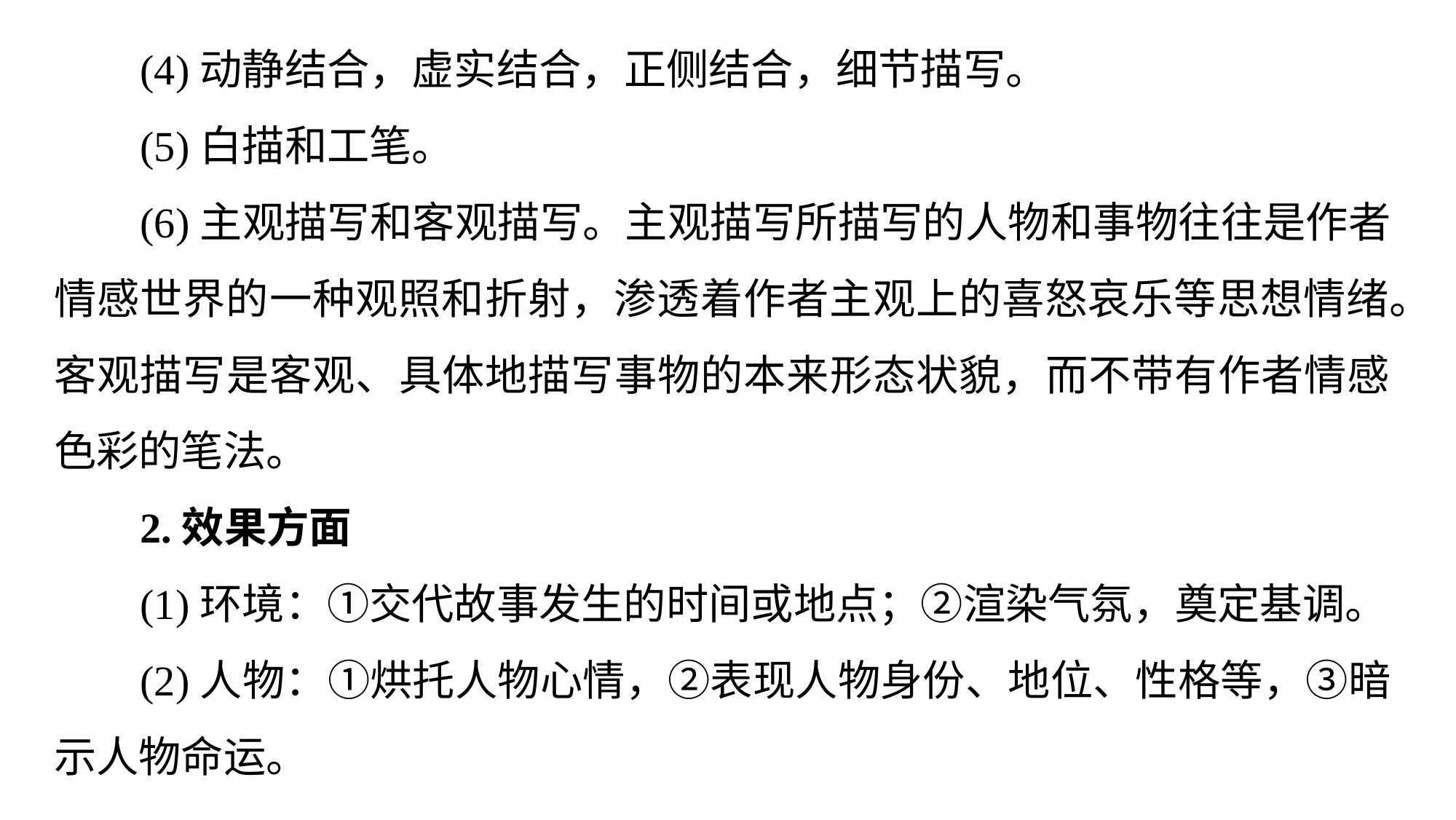

(4)动静结合，虚实结合，正侧结合，细节描写。
(5)白描和工笔。
(6)主观描写和客观描写。主观描写所描写的人物和事物往往是作者情感世界的一种观照和折射，渗透着作者主观上的喜怒哀乐等思想情绪。客观描写是客观、具体地描写事物的本来形态状貌，而不带有作者情感色彩的笔法。
2.效果方面
(1)环境：①交代故事发生的时间或地点；②渲染气氛，奠定基调。
(2)人物：①烘托人物心情，②表现人物身份、地位、性格等，③暗示人物命运。